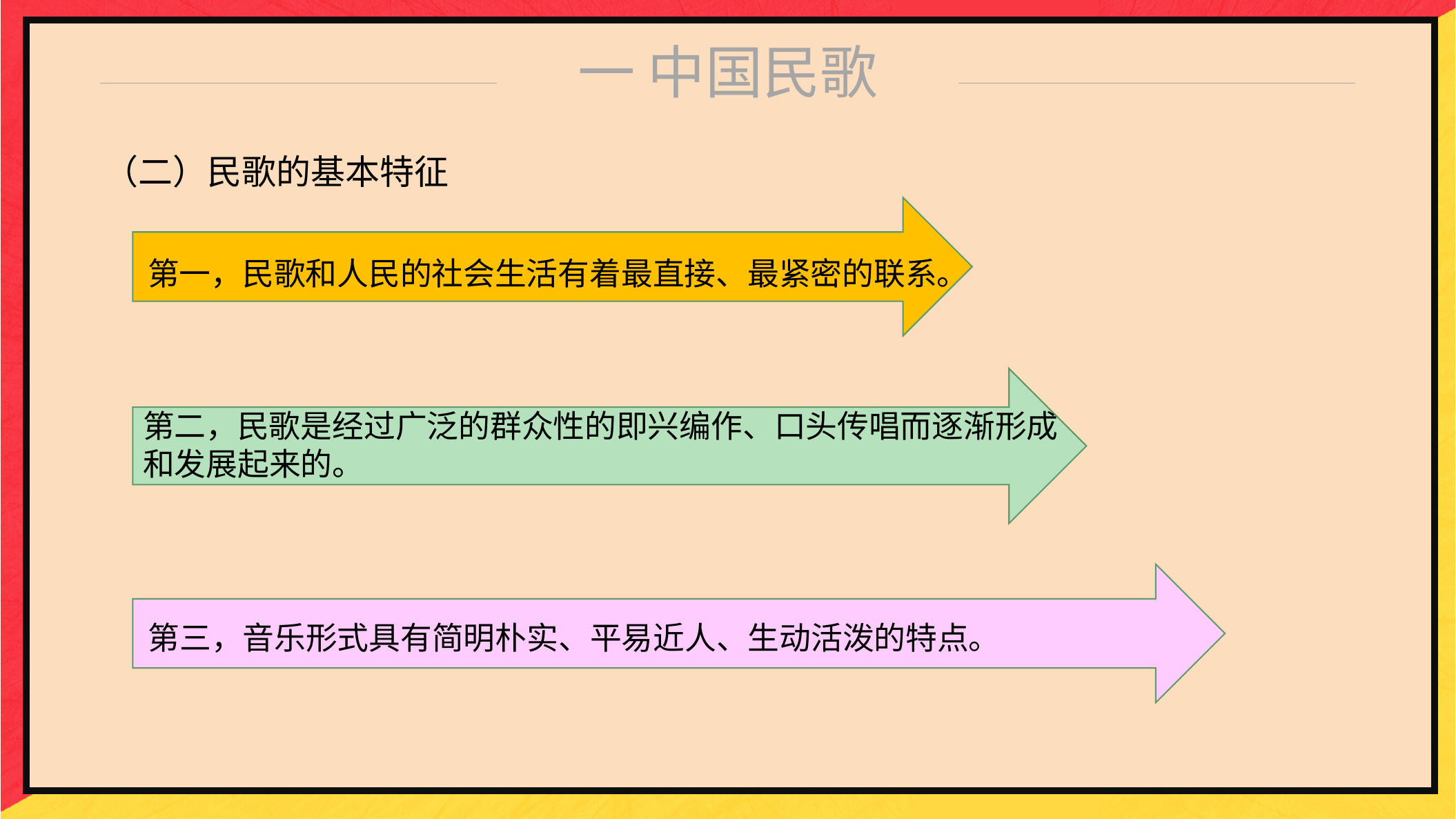

一 中国民歌
（二）民歌的基本特征

第一，民歌和人民的社会生活有着最直接、最紧密的联系。

第二，民歌是经过广泛的群众性的即兴编作、口头传唱而逐渐形成和发展起来的。

第三，音乐形式具有简明朴实、平易近人、生动活泼的特点。